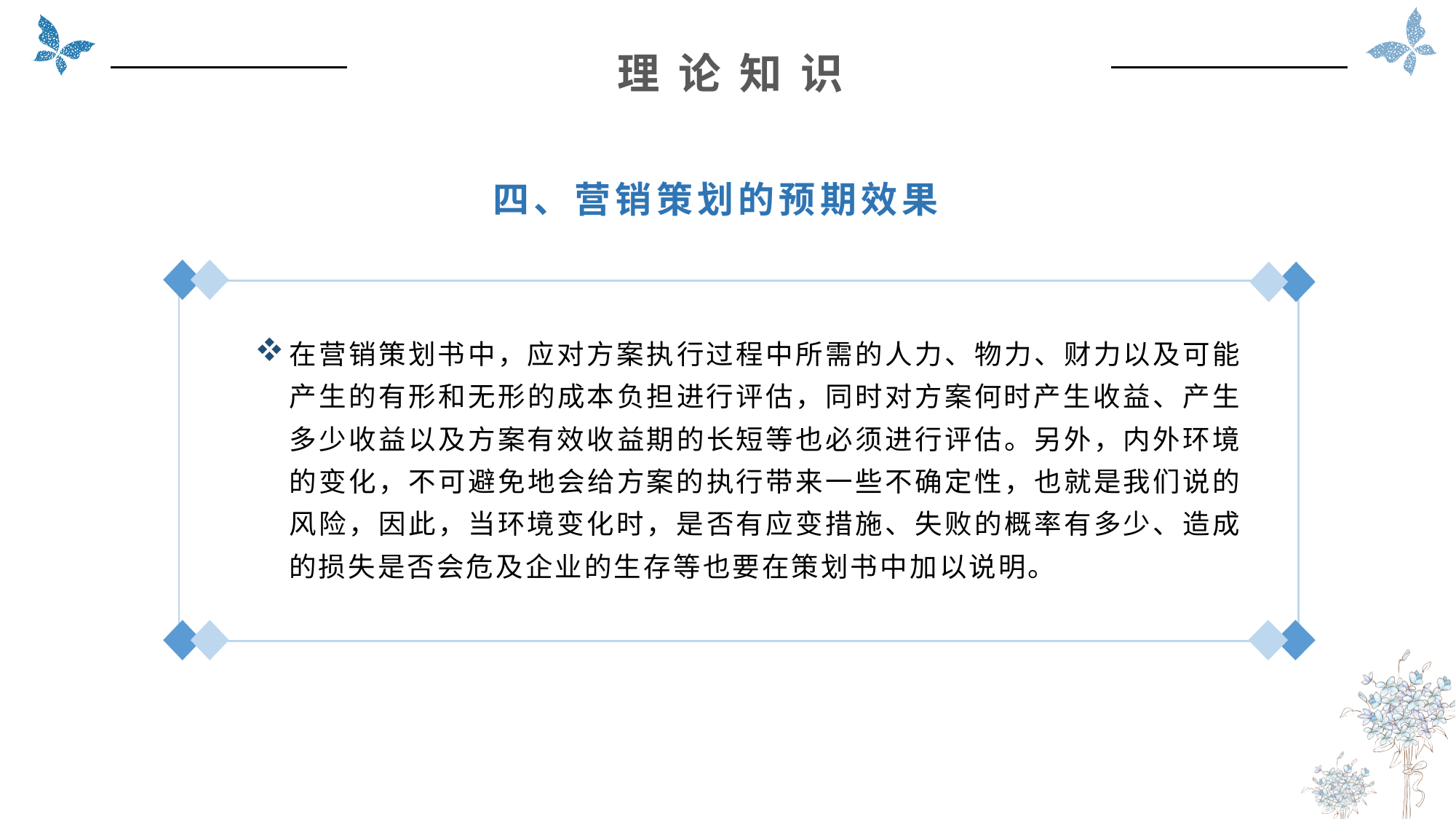

理 论 知 识
四、营销策划的预期效果

在营销策划书中，应对方案执行过程中所需的人力、物力、财力以及可能产生的有形和无形的成本负担进行评估，同时对方案何时产生收益、产生多少收益以及方案有效收益期的长短等也必须进行评估。另外，内外环境的变化，不可避免地会给方案的执行带来一些不确定性，也就是我们说的风险，因此，当环境变化时，是否有应变措施、失败的概率有多少、造成的损失是否会危及企业的生存等也要在策划书中加以说明。